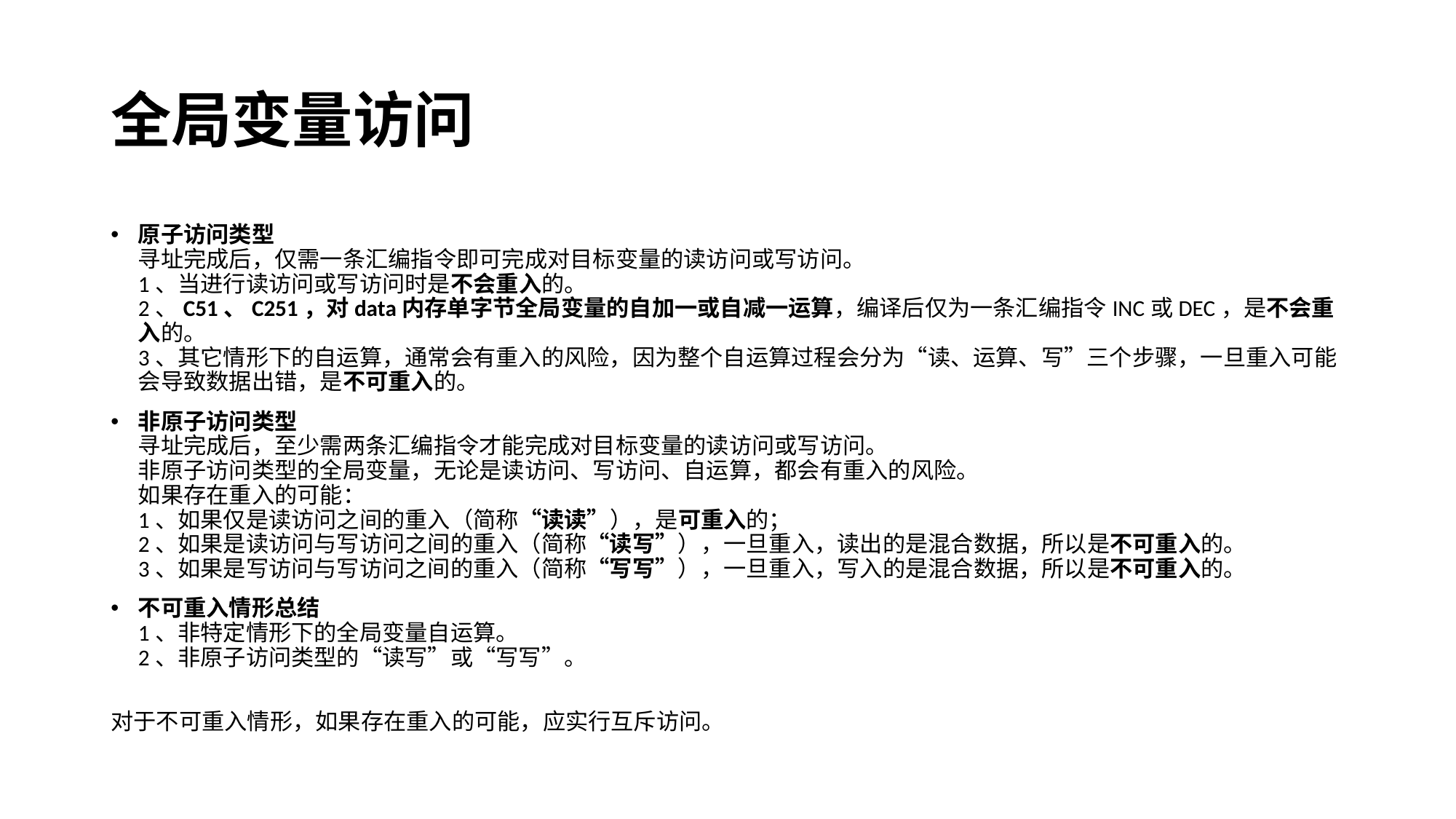

# 全局变量访问
原子访问类型
寻址完成后，仅需一条汇编指令即可完成对目标变量的读访问或写访问。
1、当进行读访问或写访问时是不会重入的。
2、C51、C251，对data内存单字节全局变量的自加一或自减一运算，编译后仅为一条汇编指令INC或DEC，是不会重入的。
3、其它情形下的自运算，通常会有重入的风险，因为整个自运算过程会分为“读、运算、写”三个步骤，一旦重入可能会导致数据出错，是不可重入的。
非原子访问类型
寻址完成后，至少需两条汇编指令才能完成对目标变量的读访问或写访问。
非原子访问类型的全局变量，无论是读访问、写访问、自运算，都会有重入的风险。
如果存在重入的可能：
1、如果仅是读访问之间的重入（简称“读读”），是可重入的；
2、如果是读访问与写访问之间的重入（简称“读写”），一旦重入，读出的是混合数据，所以是不可重入的。
3、如果是写访问与写访问之间的重入（简称“写写”），一旦重入，写入的是混合数据，所以是不可重入的。
不可重入情形总结
1、非特定情形下的全局变量自运算。
2、非原子访问类型的“读写”或“写写”。
对于不可重入情形，如果存在重入的可能，应实行互斥访问。